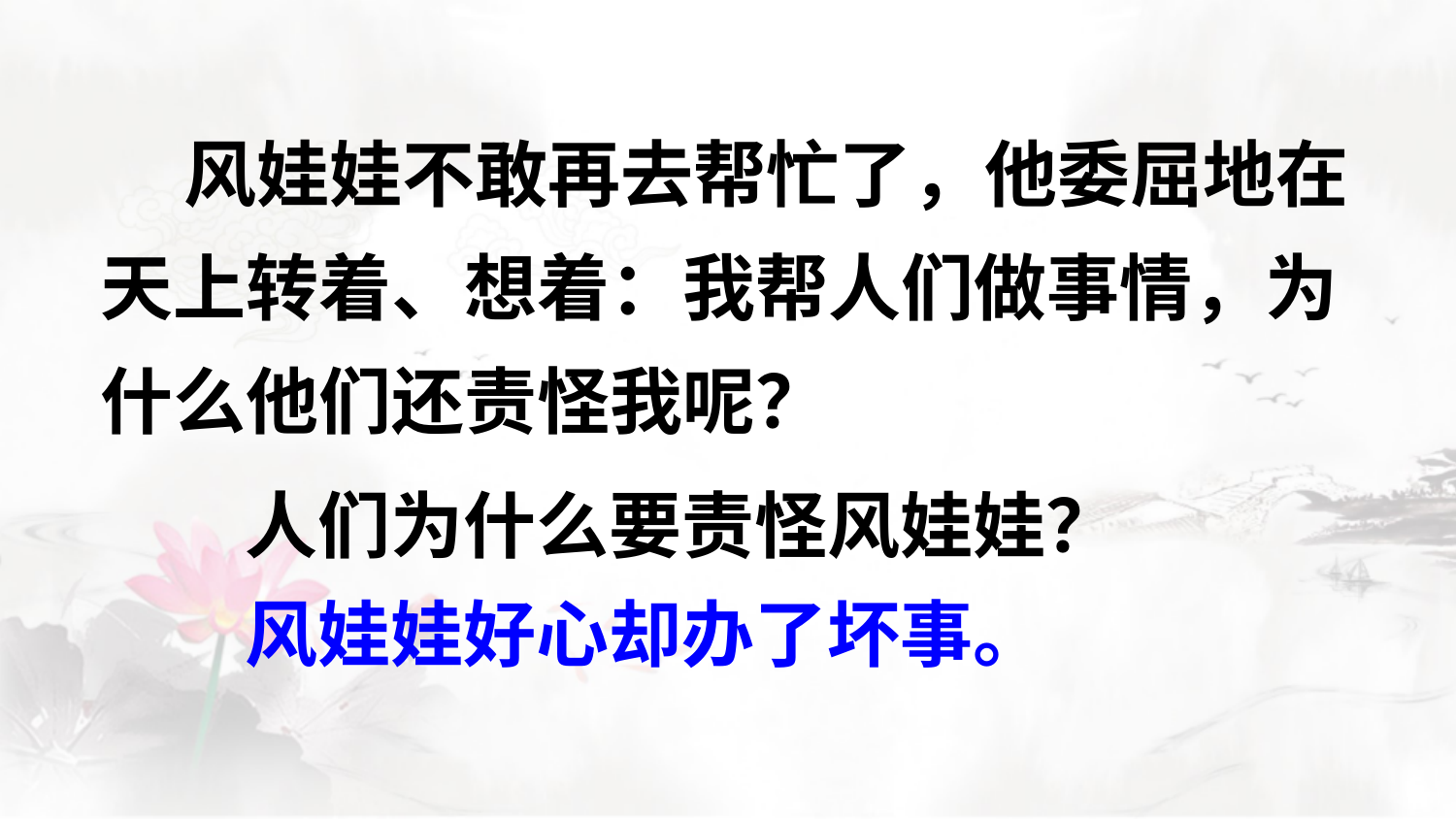

风娃娃不敢再去帮忙了，他委屈地在天上转着、想着：我帮人们做事情，为什么他们还责怪我呢？
人们为什么要责怪风娃娃？
风娃娃好心却办了坏事。